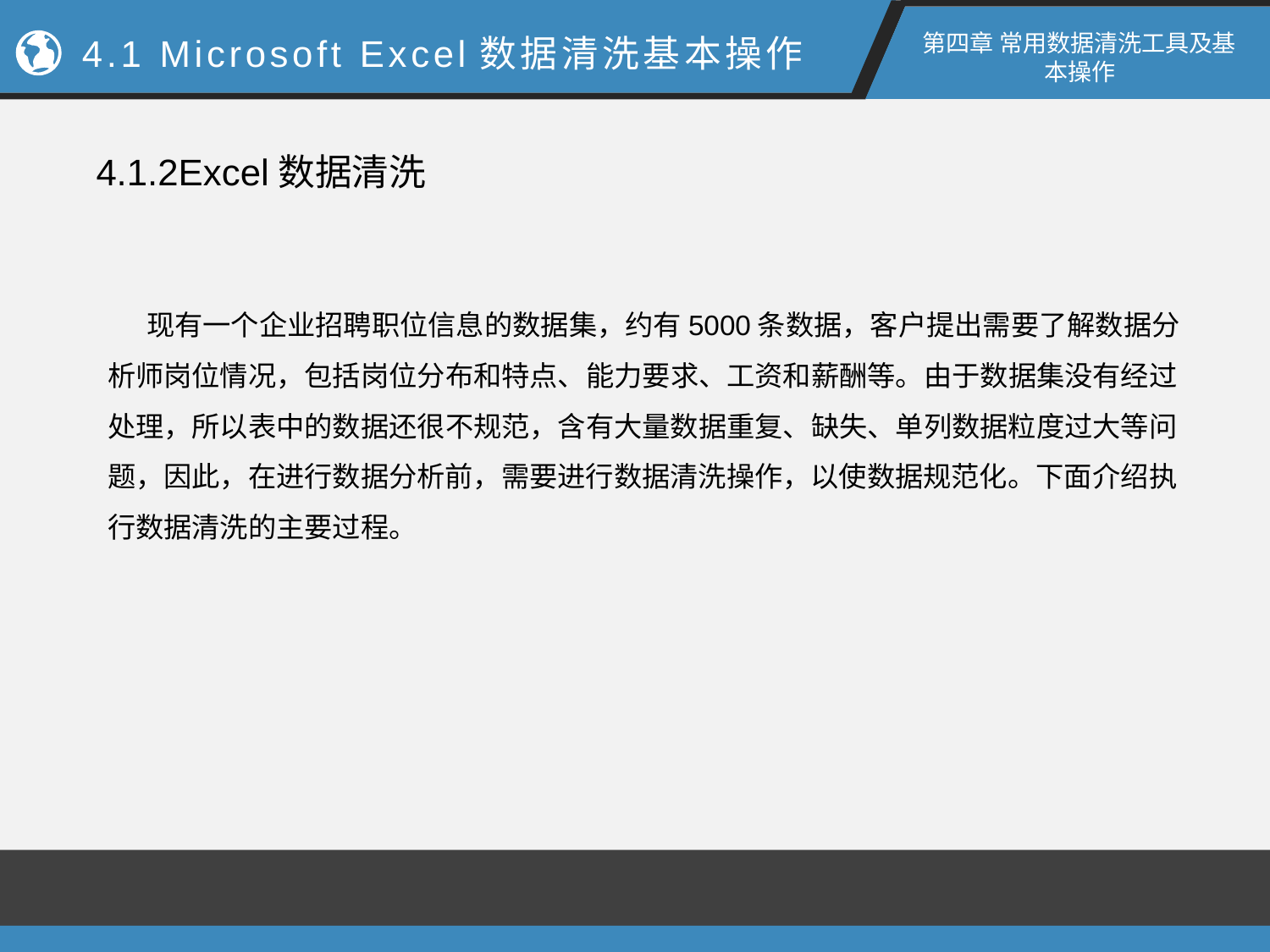

第四章 常用数据清洗工具及基本操作
4.1 Microsoft Excel数据清洗基本操作

  4.1.2Excel数据清洗
现有一个企业招聘职位信息的数据集，约有5000条数据，客户提出需要了解数据分析师岗位情况，包括岗位分布和特点、能力要求、工资和薪酬等。由于数据集没有经过处理，所以表中的数据还很不规范，含有大量数据重复、缺失、单列数据粒度过大等问题，因此，在进行数据分析前，需要进行数据清洗操作，以使数据规范化。下面介绍执行数据清洗的主要过程。

24
24
24